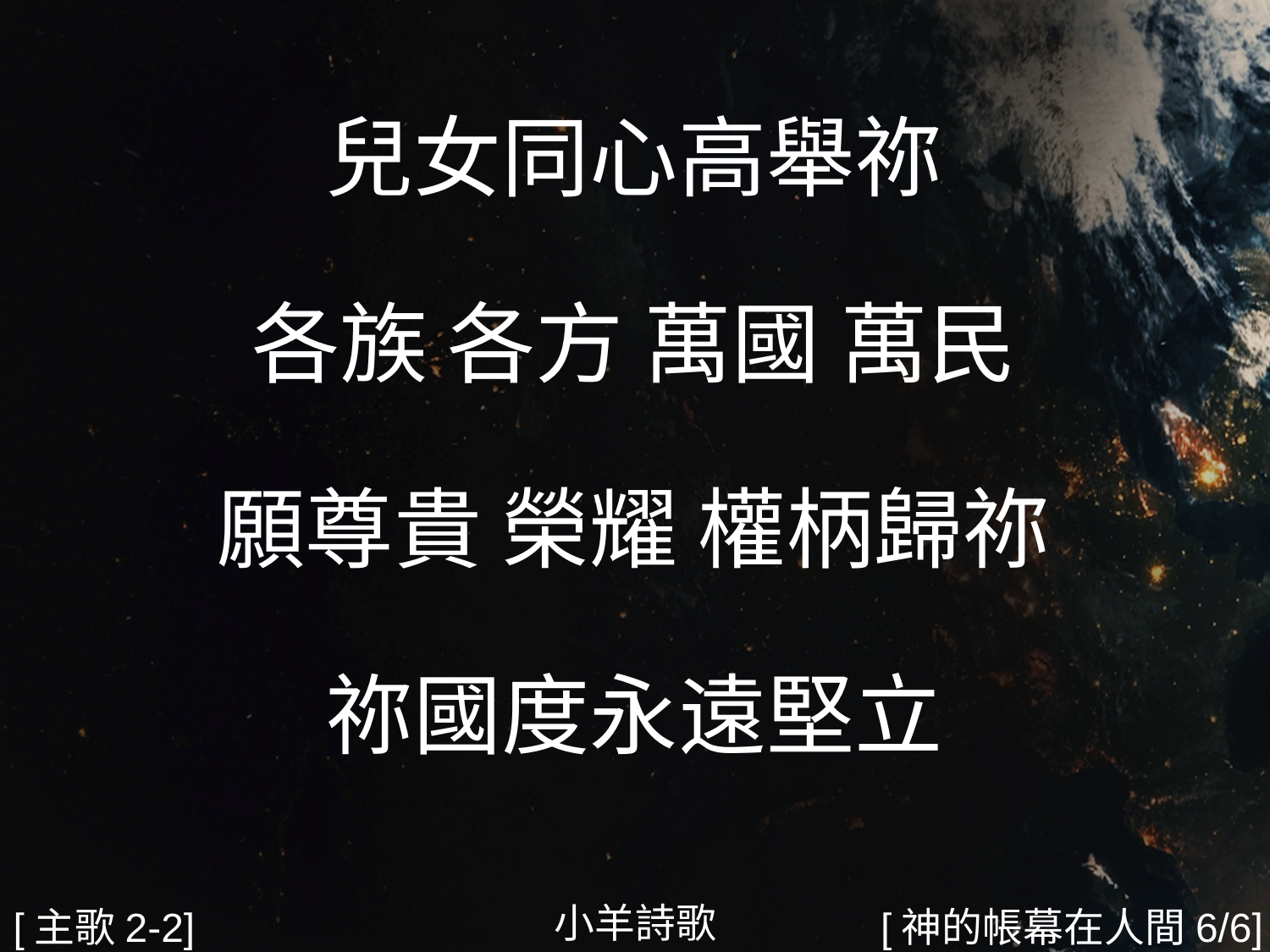

兒女同心高舉祢

各族 各方 萬國 萬民

願尊貴 榮耀 權柄歸祢

祢國度永遠堅立

#

小羊詩歌
[主歌2-2]
[神的帳幕在人間6/6]